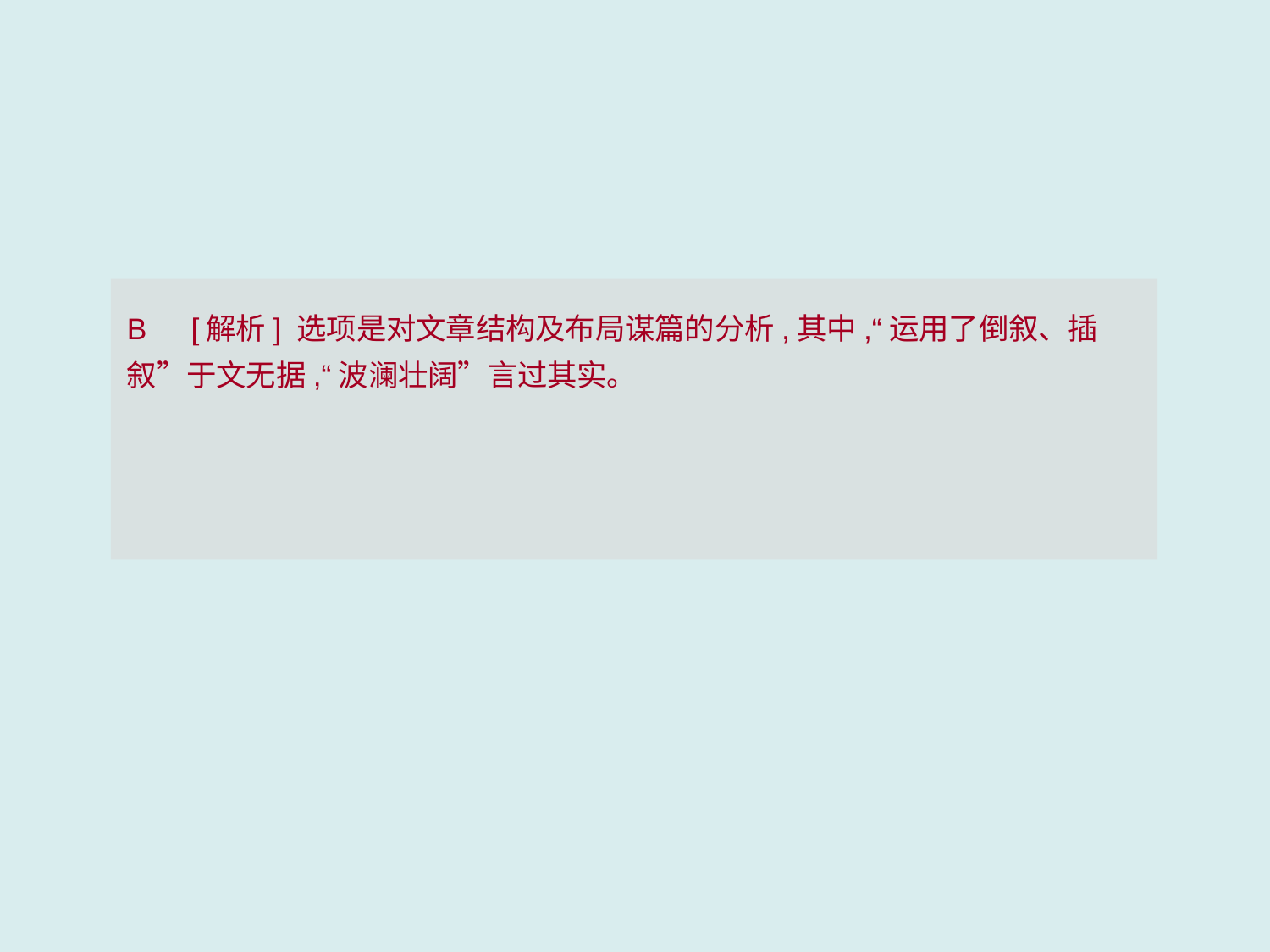

B　[解析] 选项是对文章结构及布局谋篇的分析,其中,“运用了倒叙、插叙”于文无据,“波澜壮阔”言过其实。